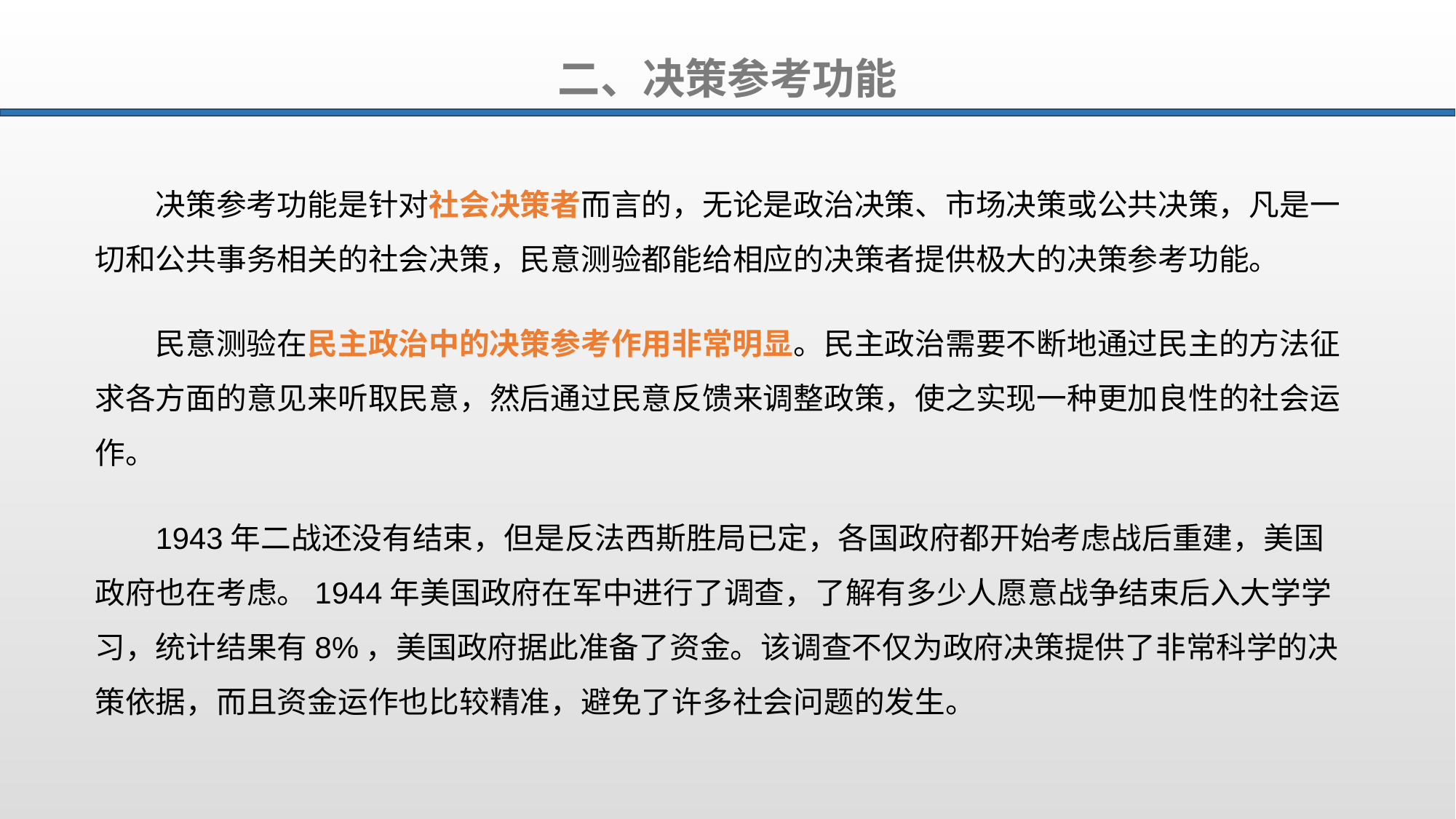

二、决策参考功能

决策参考功能是针对社会决策者而言的，无论是政治决策、市场决策或公共决策，凡是一切和公共事务相关的社会决策，民意测验都能给相应的决策者提供极大的决策参考功能。
民意测验在民主政治中的决策参考作用非常明显。民主政治需要不断地通过民主的方法征求各方面的意见来听取民意，然后通过民意反馈来调整政策，使之实现一种更加良性的社会运作。
1943年二战还没有结束，但是反法西斯胜局已定，各国政府都开始考虑战后重建，美国政府也在考虑。1944年美国政府在军中进行了调查，了解有多少人愿意战争结束后入大学学习，统计结果有8%，美国政府据此准备了资金。该调查不仅为政府决策提供了非常科学的决策依据，而且资金运作也比较精准，避免了许多社会问题的发生。